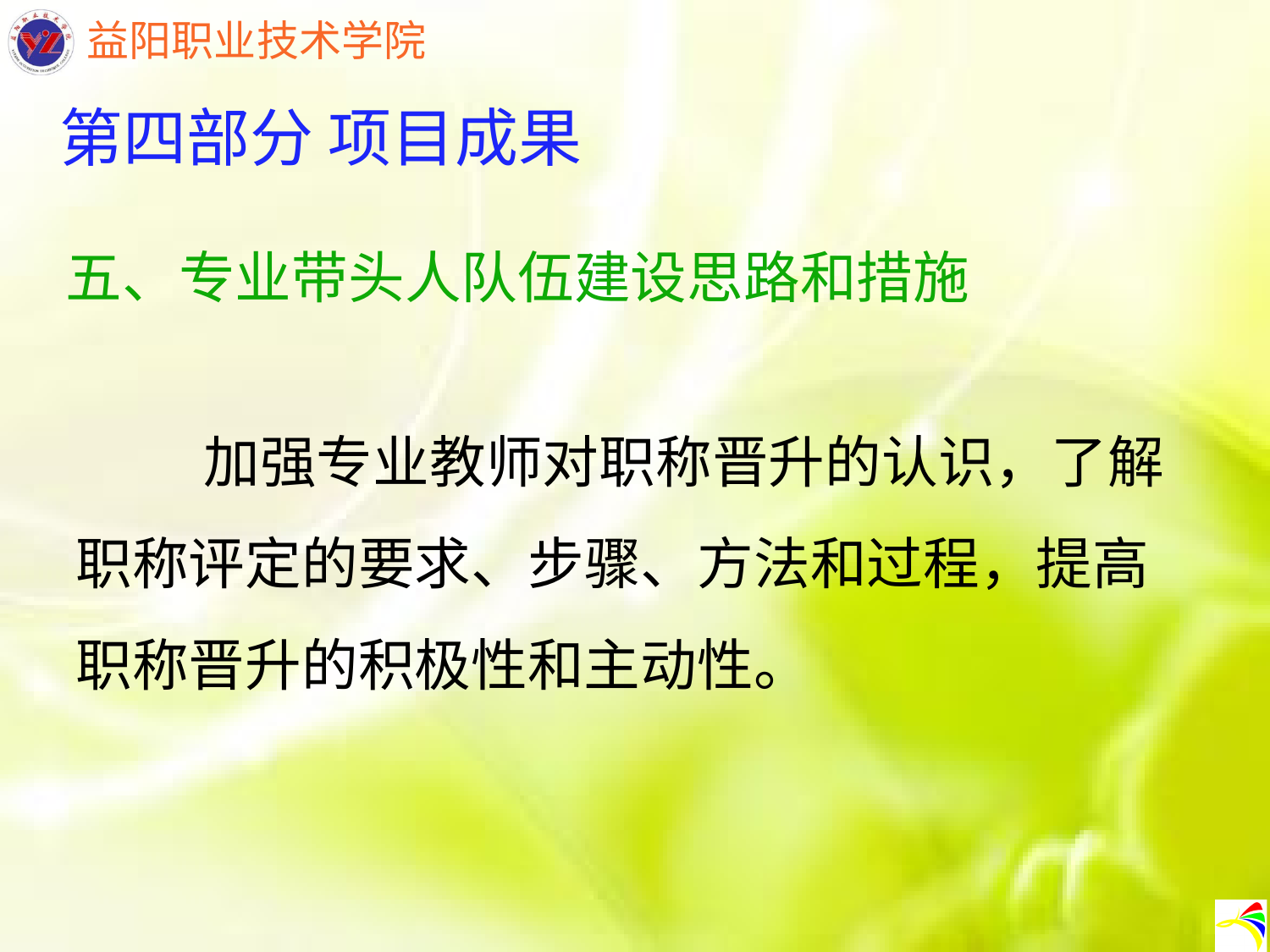

第四部分 项目成果
五、专业带头人队伍建设思路和措施
         加强专业教师对职称晋升的认识，了解职称评定的要求、步骤、方法和过程，提高职称晋升的积极性和主动性。